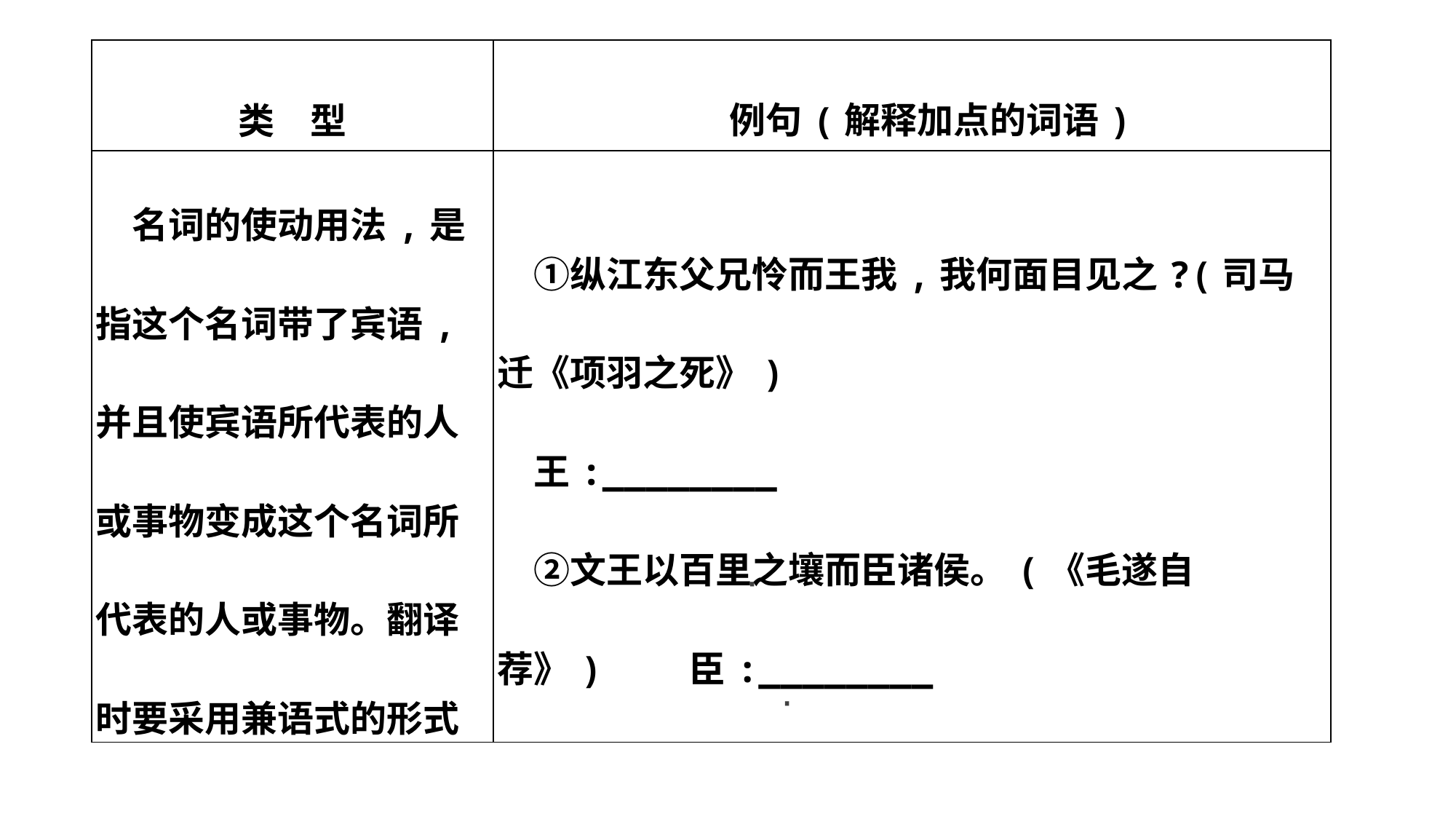

| 类　型 | 例句(解释加点的词语) |
| --- | --- |
| 名词的使动用法,是指这个名词带了宾语,并且使宾语所代表的人或事物变成这个名词所代表的人或事物。翻译时要采用兼语式的形式 | ①纵江东父兄怜而王我,我何面目见之?(司马迁《项羽之死》) 　王:\_\_\_\_\_\_\_\_　　　　　　　  　②文王以百里之壤而臣诸侯。(《毛遂自荐》)　 臣:\_\_\_\_\_\_\_\_ |
 ·
 ·